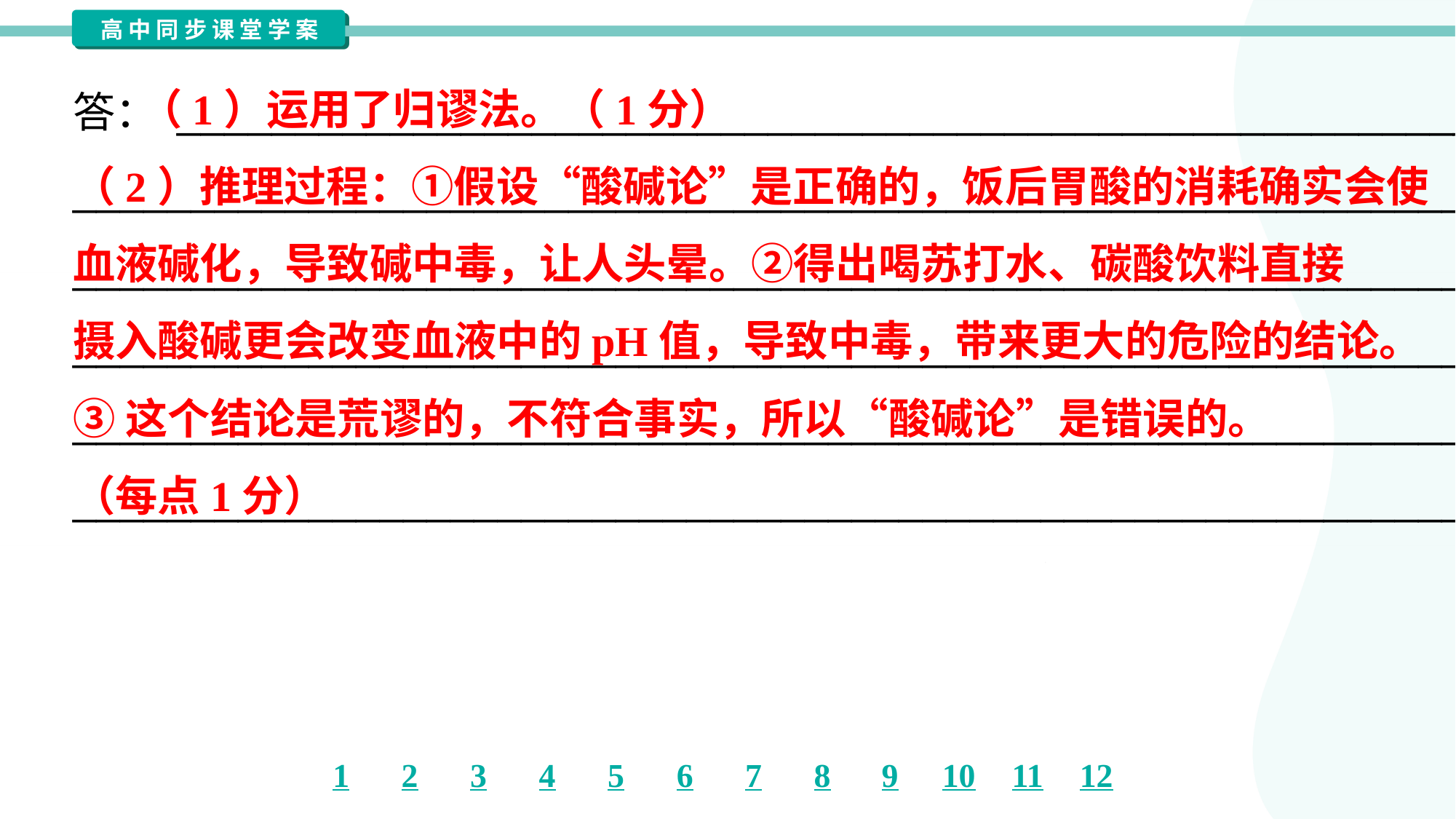

（1）运用了归谬法。（1分）
（2）推理过程：①假设“酸碱论”是正确的，饭后胃酸的消耗确实会使
血液碱化，导致碱中毒，让人头晕。②得出喝苏打水、碳酸饮料直接
摄入酸碱更会改变血液中的pH值，导致中毒，带来更大的危险的结论。
③这个结论是荒谬的，不符合事实，所以“酸碱论”是错误的。
（每点1分）
答： ________________________________________________________
_____________________________________________________________
_____________________________________________________________
_____________________________________________________________
_____________________________________________________________
_____________________________________________________________